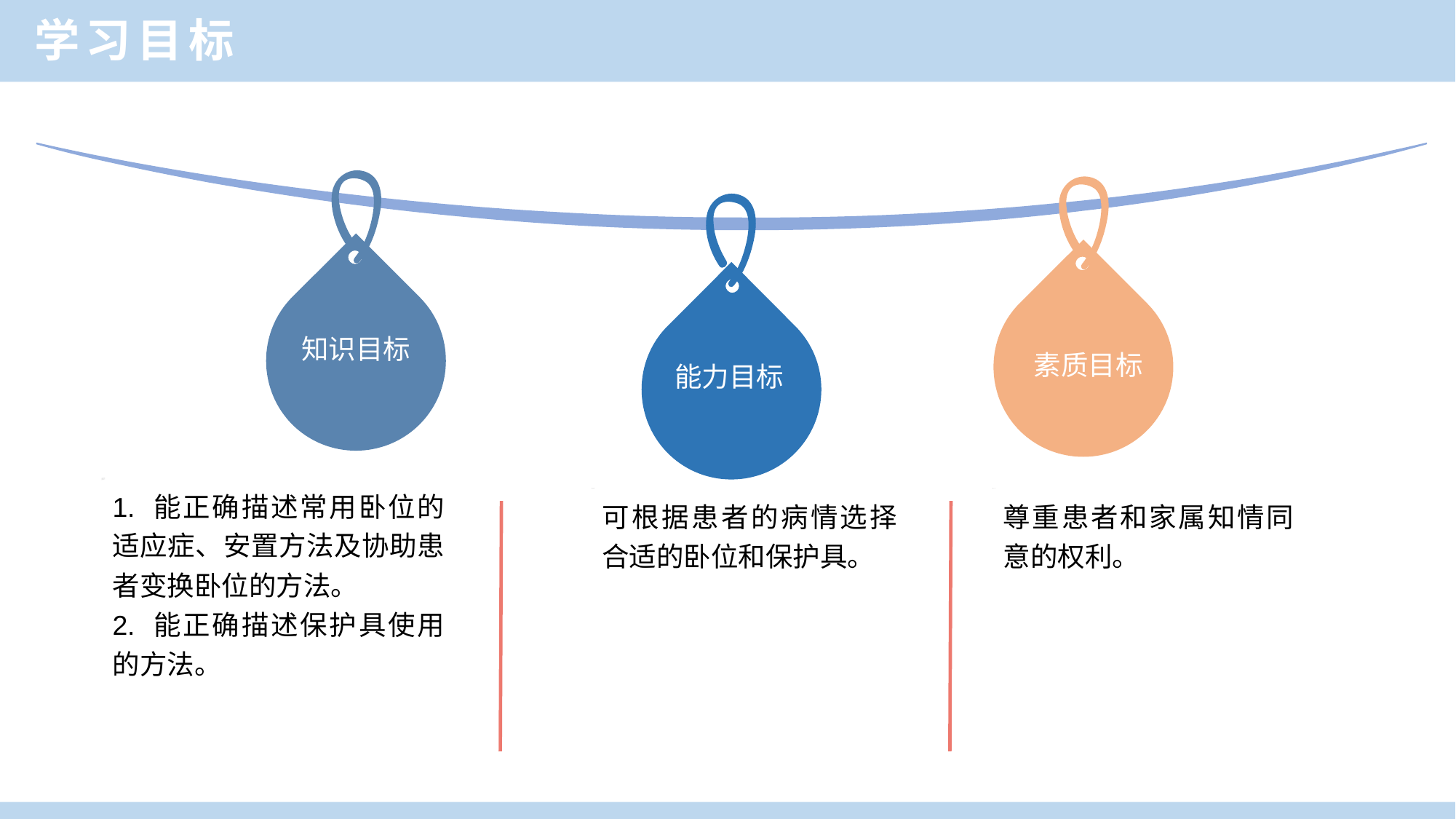

学习目标

知识目标

素质目标

能力目标
1. 能正确描述常用卧位的适应症、安置方法及协助患者变换卧位的方法。
2. 能正确描述保护具使用的方法。
可根据患者的病情选择合适的卧位和保护具。
尊重患者和家属知情同意的权利。